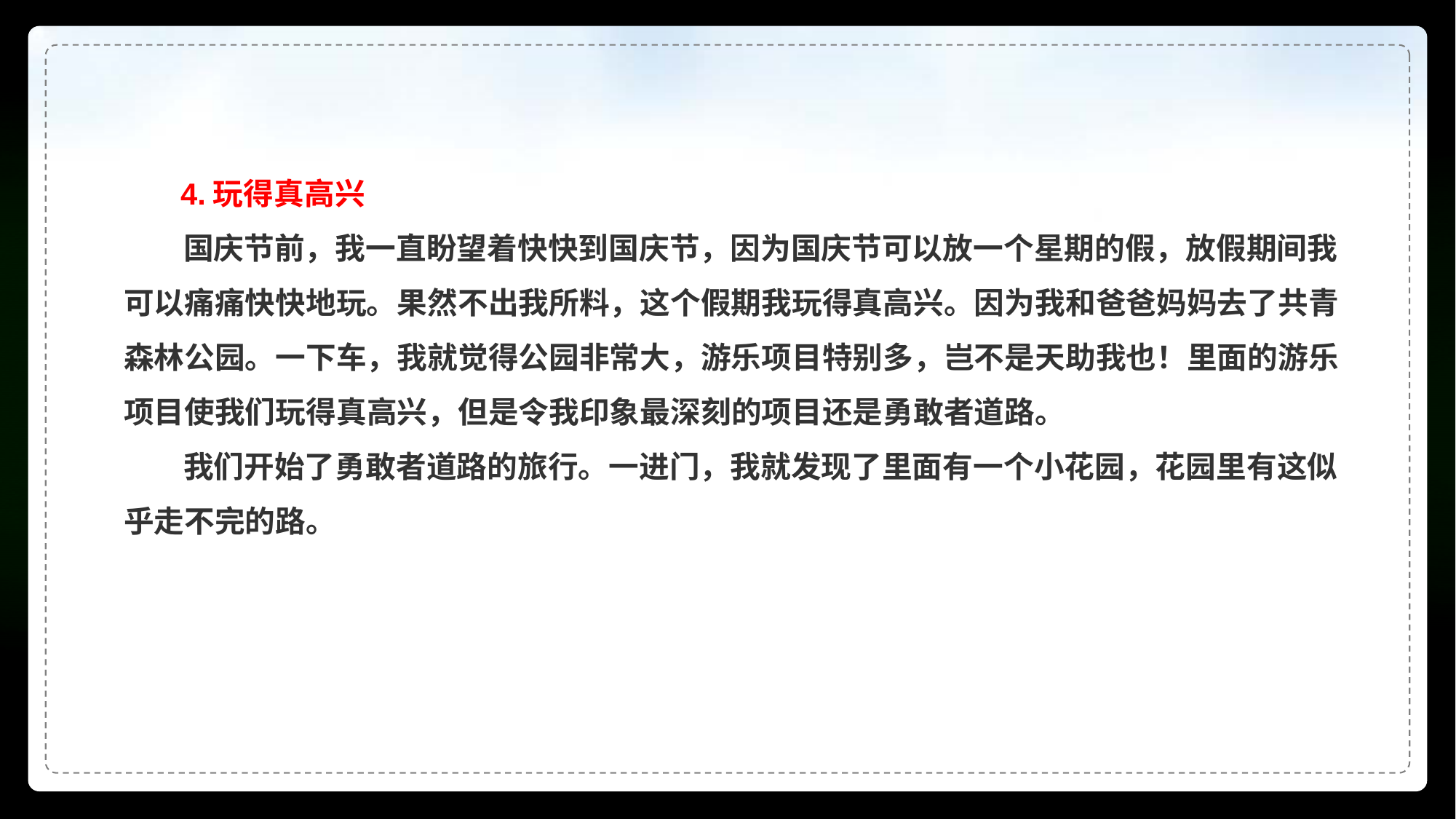

4.玩得真高兴
   国庆节前，我一直盼望着快快到国庆节，因为国庆节可以放一个星期的假，放假期间我可以痛痛快快地玩。果然不出我所料，这个假期我玩得真高兴。因为我和爸爸妈妈去了共青森林公园。一下车，我就觉得公园非常大，游乐项目特别多，岂不是天助我也！里面的游乐项目使我们玩得真高兴，但是令我印象最深刻的项目还是勇敢者道路。
   我们开始了勇敢者道路的旅行。一进门，我就发现了里面有一个小花园，花园里有这似乎走不完的路。